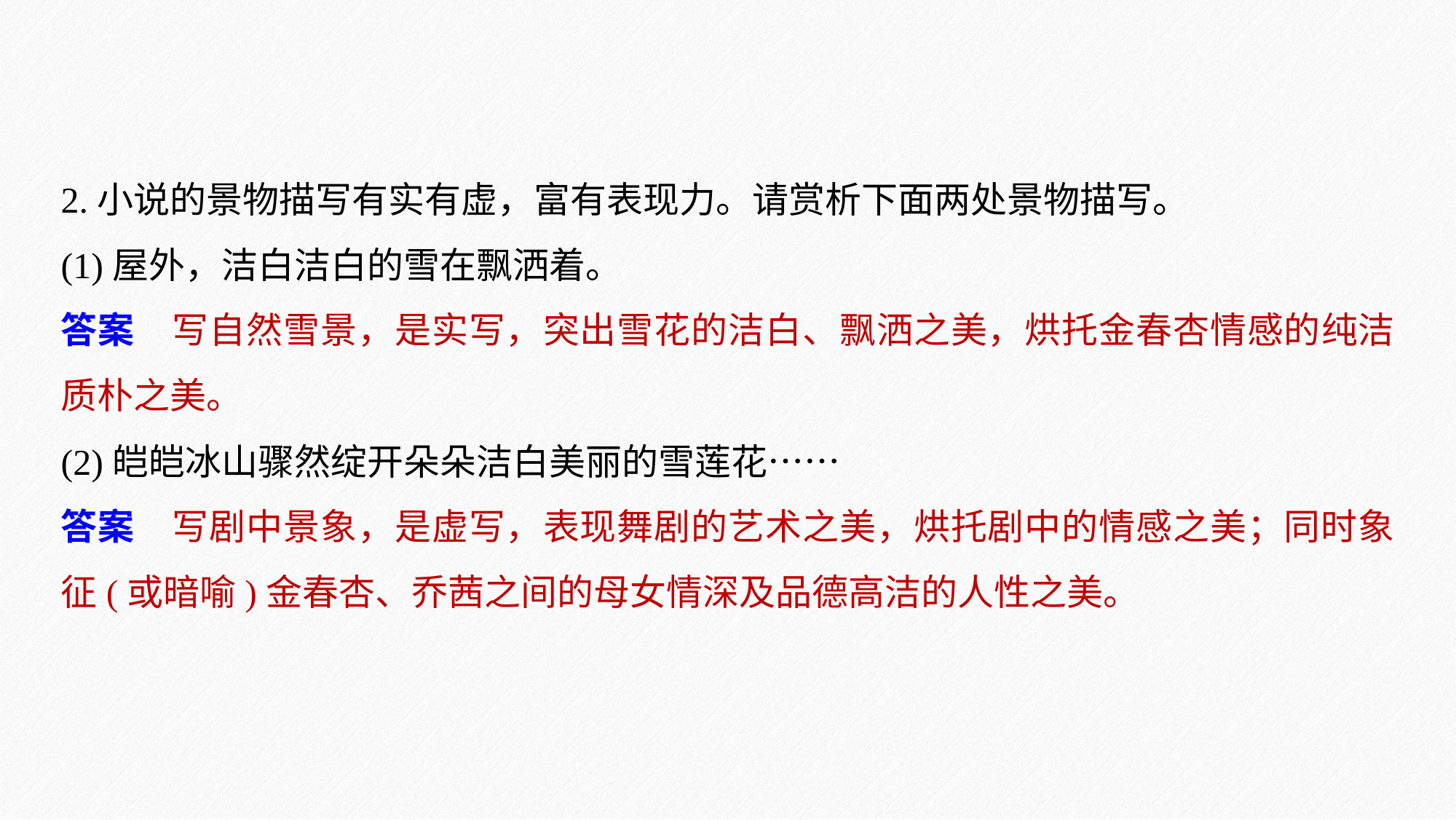

2.小说的景物描写有实有虚，富有表现力。请赏析下面两处景物描写。
(1)屋外，洁白洁白的雪在飘洒着。

(2)皑皑冰山骤然绽开朵朵洁白美丽的雪莲花……
答案　写自然雪景，是实写，突出雪花的洁白、飘洒之美，烘托金春杏情感的纯洁质朴之美。

答案　写剧中景象，是虚写，表现舞剧的艺术之美，烘托剧中的情感之美；同时象征(或暗喻)金春杏、乔茜之间的母女情深及品德高洁的人性之美。